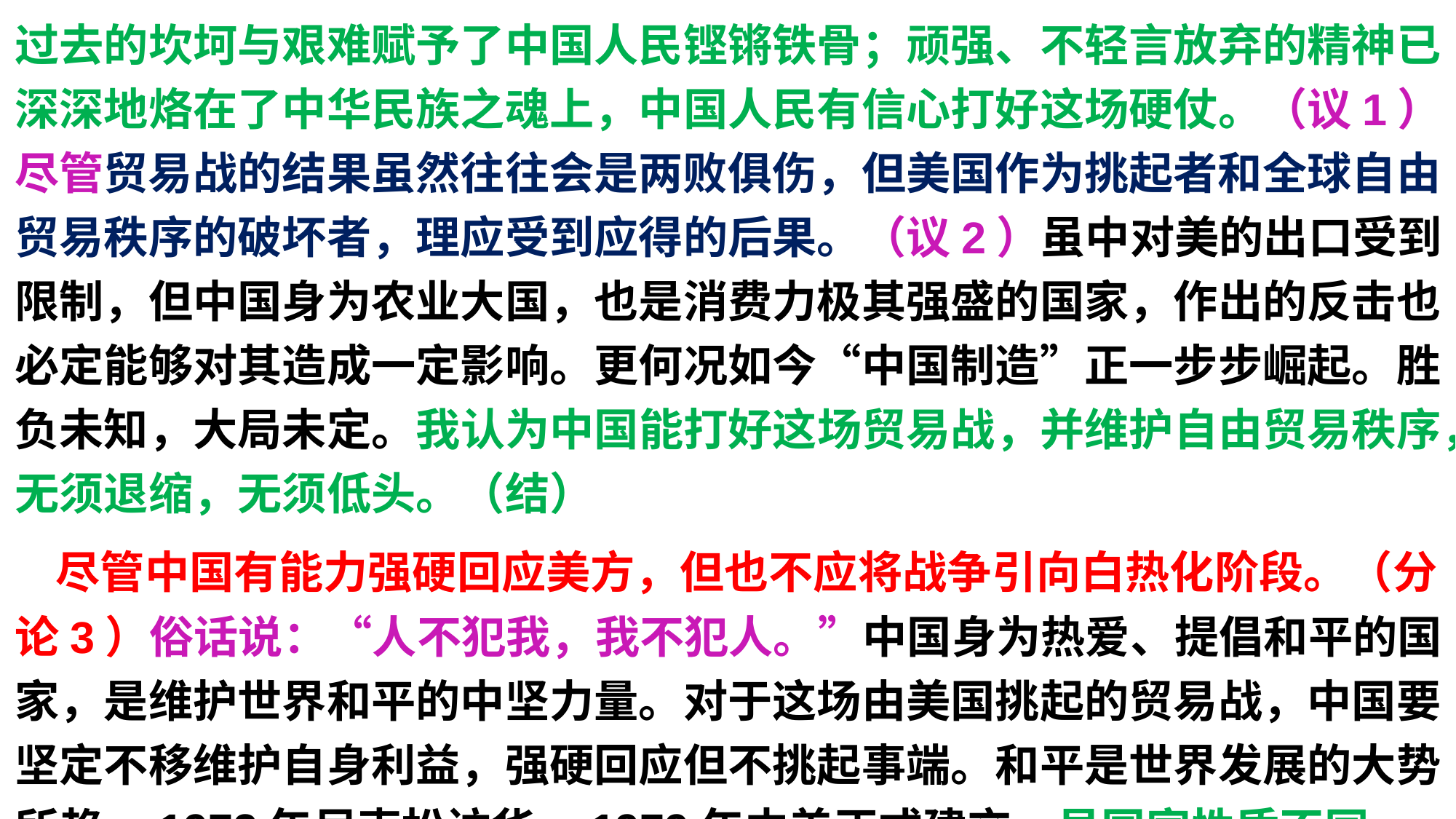

过去的坎坷与艰难赋予了中国人民铿锵铁骨；顽强、不轻言放弃的精神已深深地烙在了中华民族之魂上，中国人民有信心打好这场硬仗。（议1）尽管贸易战的结果虽然往往会是两败俱伤，但美国作为挑起者和全球自由贸易秩序的破坏者，理应受到应得的后果。（议2）虽中对美的出口受到限制，但中国身为农业大国，也是消费力极其强盛的国家，作出的反击也必定能够对其造成一定影响。更何况如今“中国制造”正一步步崛起。胜负未知，大局未定。我认为中国能打好这场贸易战，并维护自由贸易秩序，无须退缩，无须低头。（结）
   尽管中国有能力强硬回应美方，但也不应将战争引向白热化阶段。（分论3）俗话说：“人不犯我，我不犯人。”中国身为热爱、提倡和平的国家，是维护世界和平的中坚力量。对于这场由美国挑起的贸易战，中国要坚定不移维护自身利益，强硬回应但不挑起事端。和平是世界发展的大势所趋。1972年尼克松访华，1979年中美正式建交。虽国家性质不同，也曾在历史上针锋相对，但我认为，